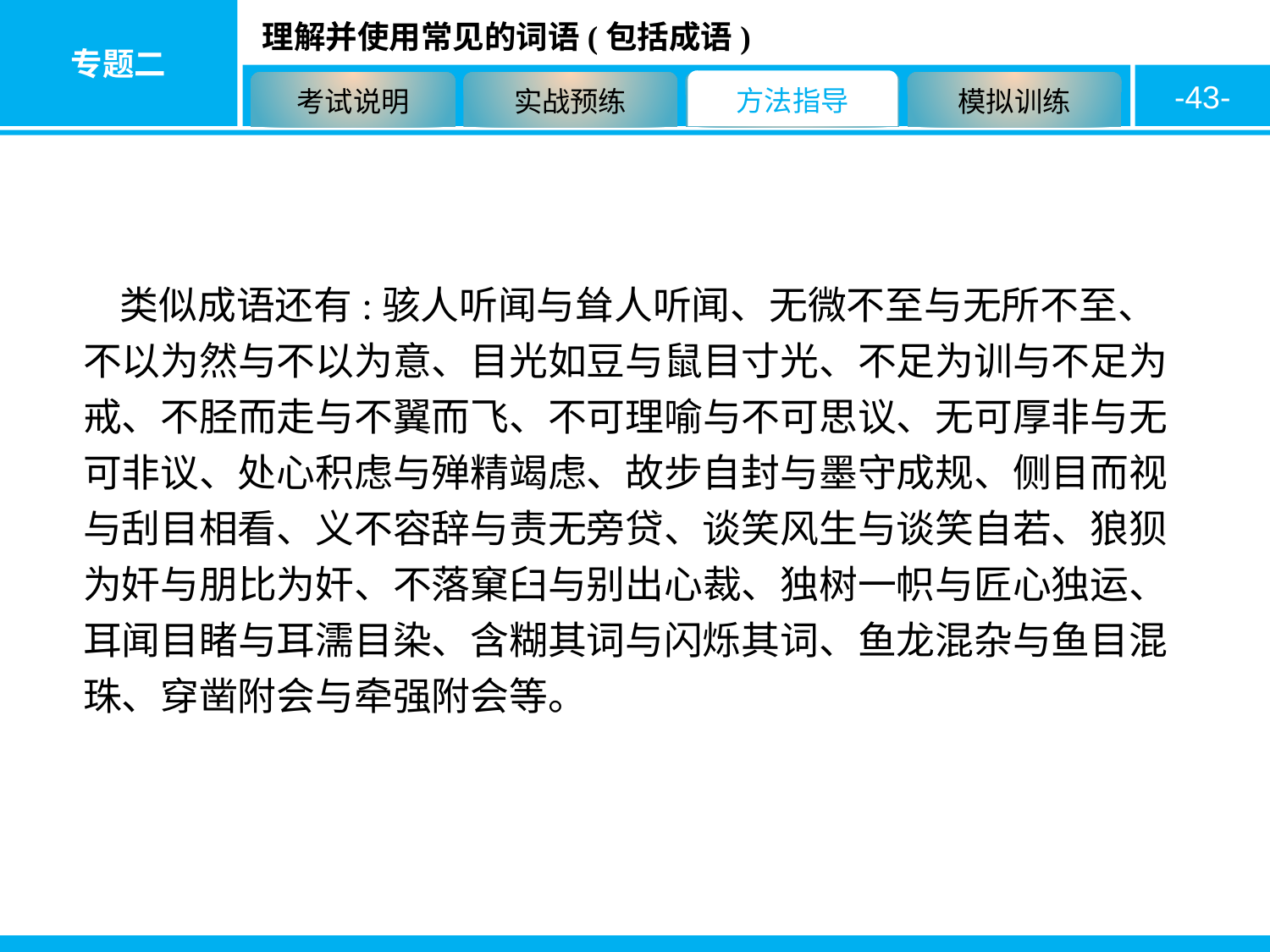

-43-
类似成语还有:骇人听闻与耸人听闻、无微不至与无所不至、不以为然与不以为意、目光如豆与鼠目寸光、不足为训与不足为戒、不胫而走与不翼而飞、不可理喻与不可思议、无可厚非与无可非议、处心积虑与殚精竭虑、故步自封与墨守成规、侧目而视与刮目相看、义不容辞与责无旁贷、谈笑风生与谈笑自若、狼狈为奸与朋比为奸、不落窠臼与别出心裁、独树一帜与匠心独运、耳闻目睹与耳濡目染、含糊其词与闪烁其词、鱼龙混杂与鱼目混珠、穿凿附会与牵强附会等。